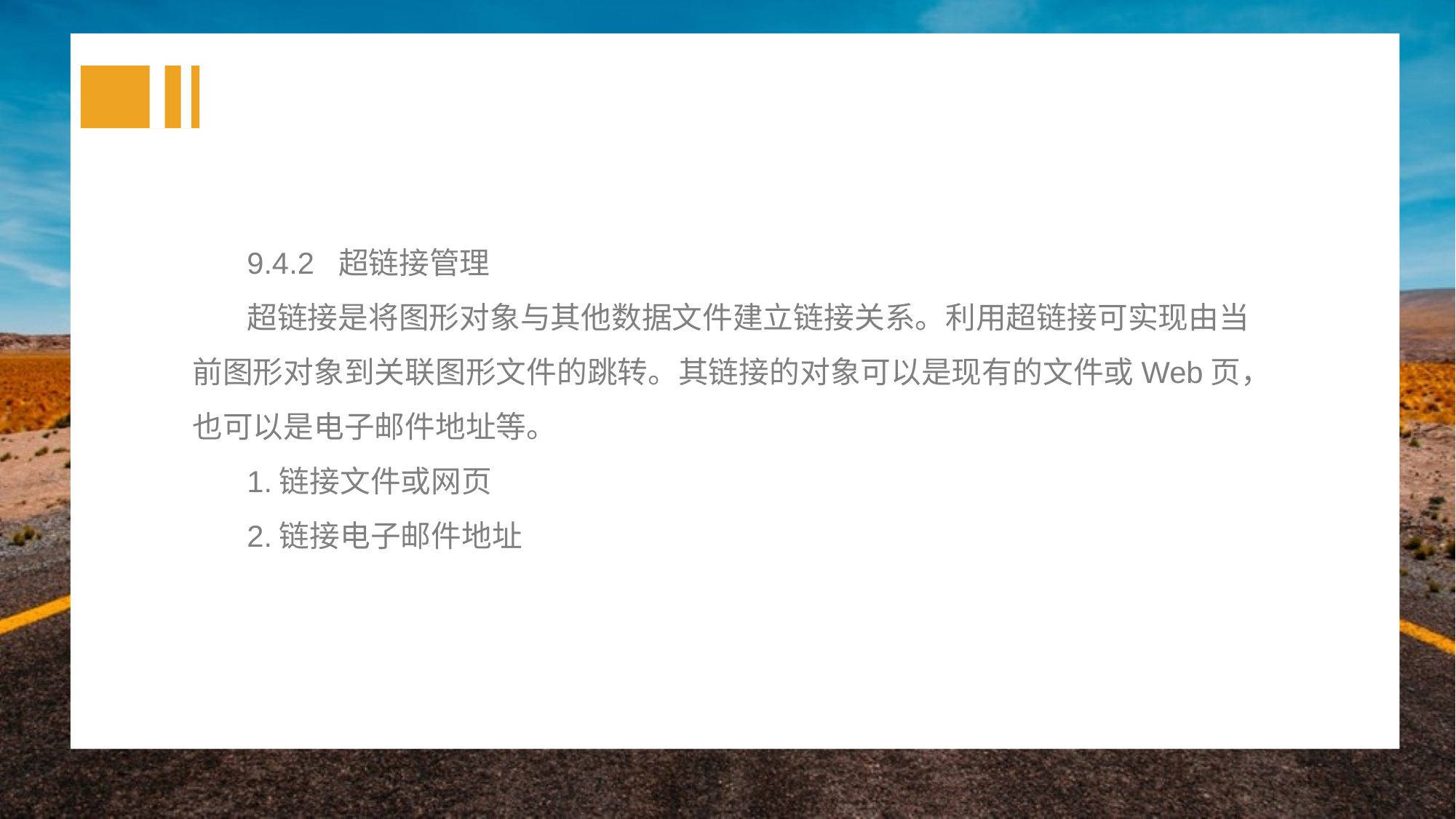

9.4.2  超链接管理
超链接是将图形对象与其他数据文件建立链接关系。利用超链接可实现由当前图形对象到关联图形文件的跳转。其链接的对象可以是现有的文件或Web页，也可以是电子邮件地址等。
1.链接文件或网页
2.链接电子邮件地址